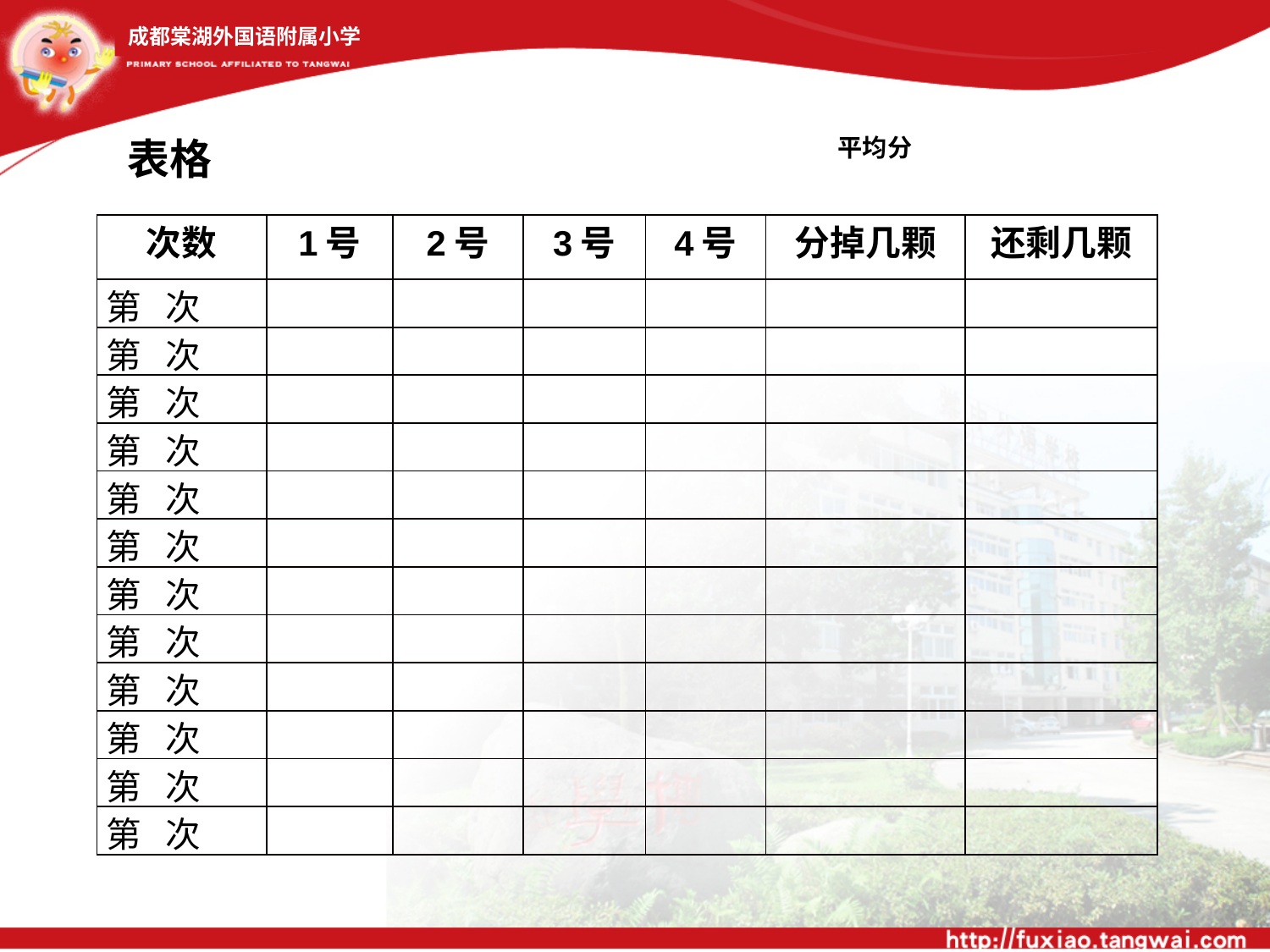

成都棠湖外国语附属小学
表格
平均分
| 次数 | 1号 | 2号 | 3号 | 4号 | 分掉几颗 | 还剩几颗 |
| --- | --- | --- | --- | --- | --- | --- |
| 第 次 |  |  |  |  |  |  |
| 第 次 |  |  |  |  |  |  |
| 第 次 |  |  |  |  |  |  |
| 第 次 |  |  |  |  |  |  |
| 第 次 |  |  |  |  |  |  |
| 第 次 |  |  |  |  |  |  |
| 第 次 |  |  |  |  |  |  |
| 第 次 |  |  |  |  |  |  |
| 第 次 |  |  |  |  |  |  |
| 第 次 |  |  |  |  |  |  |
| 第 次 |  |  |  |  |  |  |
| 第 次 |  |  |  |  |  |  |